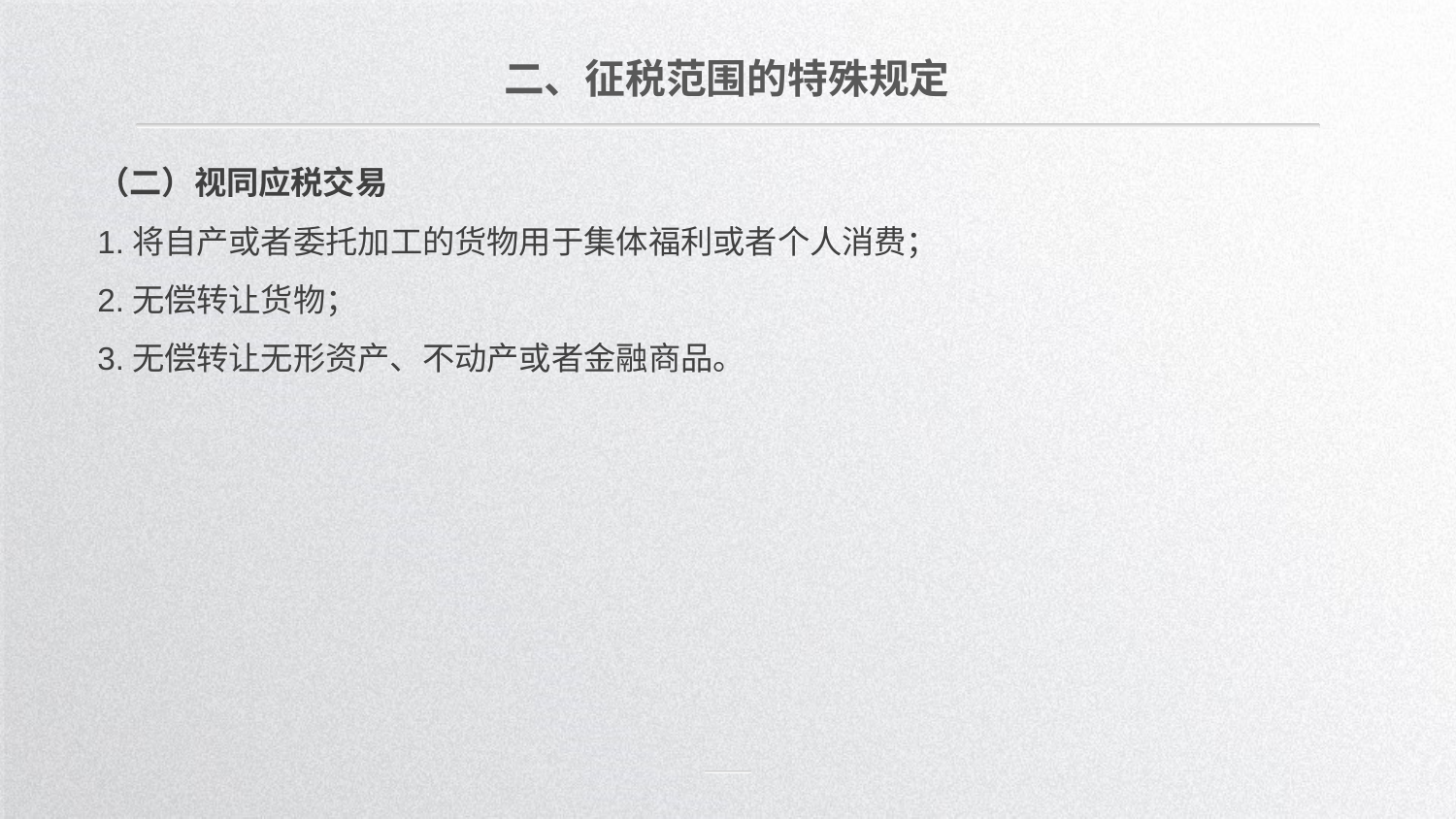

二、征税范围的特殊规定
（二）视同应税交易
1.将自产或者委托加工的货物用于集体福利或者个人消费；
2.无偿转让货物；
3.无偿转让无形资产、不动产或者金融商品。